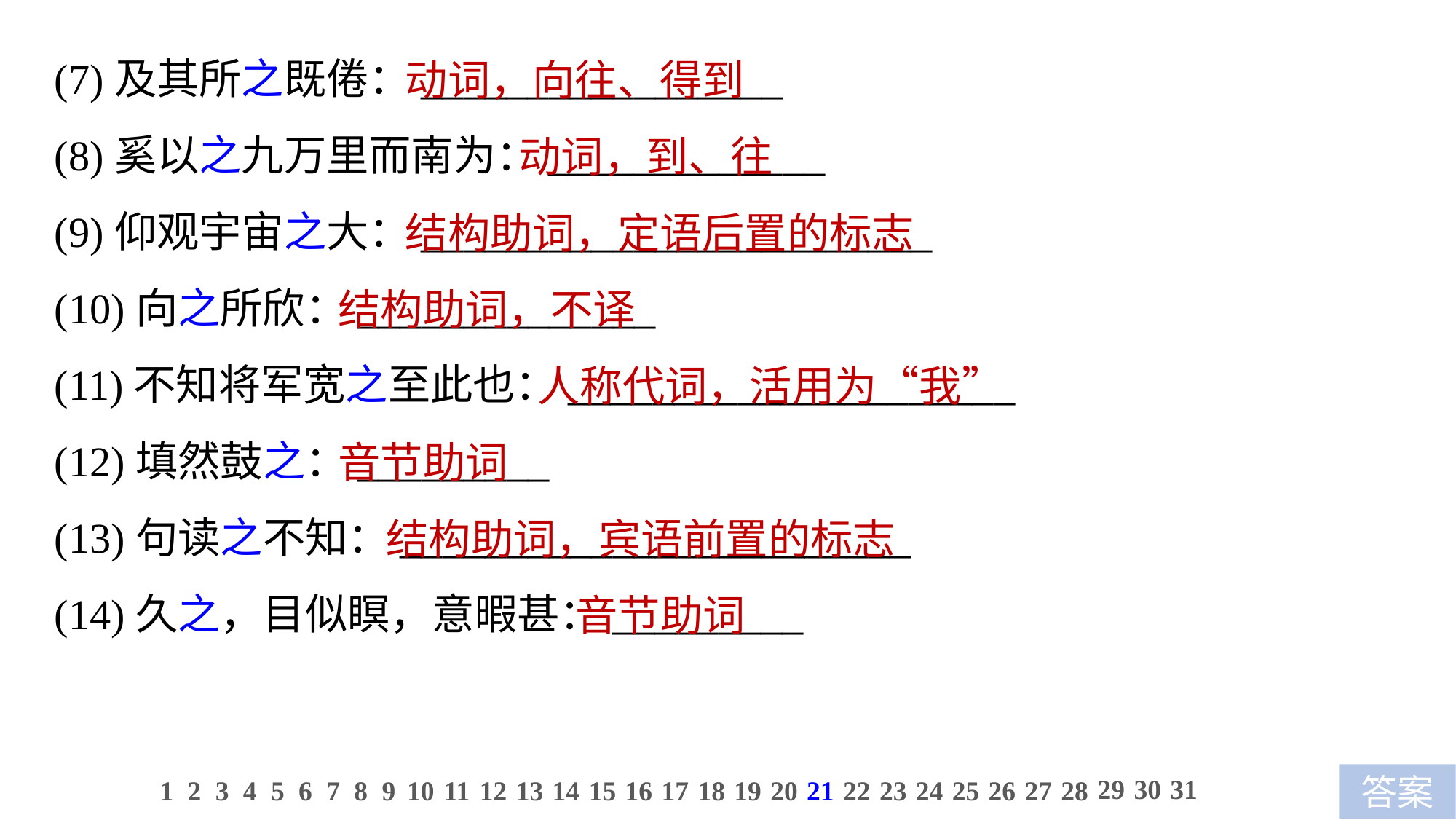

(7)及其所之既倦：_________________
(8)奚以之九万里而南为：_____________
(9)仰观宇宙之大：________________________
(10)向之所欣：______________
(11)不知将军宽之至此也：_____________________
(12)填然鼓之：_________
(13)句读之不知：________________________
(14)久之，目似瞑，意暇甚：_________
      动词，向往、得到
                  动词，到、往
      结构助词，定语后置的标志
结构助词，不译
                    人称代词，活用为“我”
音节助词
    结构助词，宾语前置的标志
                        音节助词
29
30
31
1
2
3
4
5
6
7
8
9
10
11
12
13
14
15
16
17
18
19
20
21
22
23
24
25
26
27
28
答案